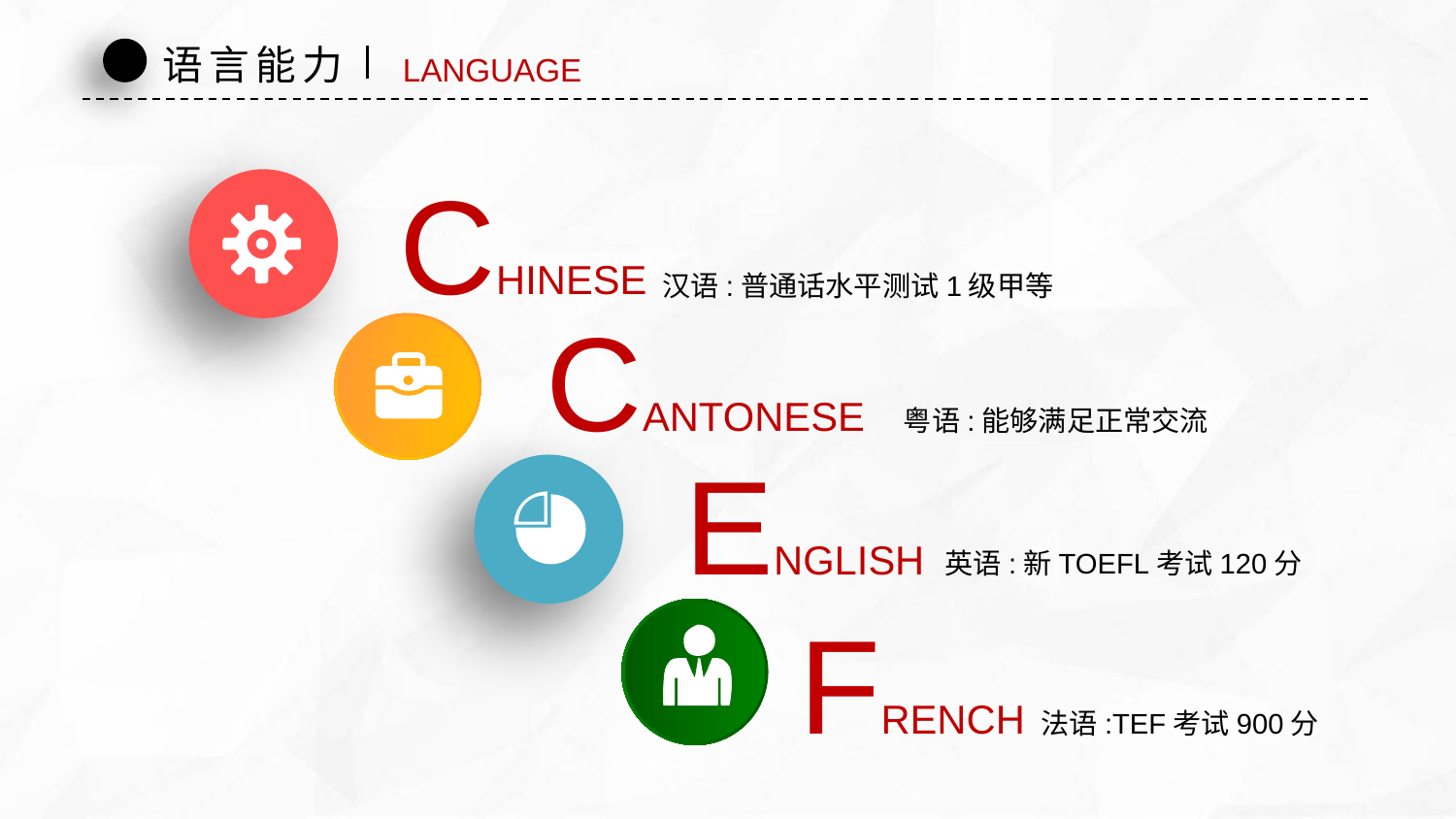

语言能力

LANGUAGE
CHINESE

汉语:普通话水平测试1级甲等
CANTONESE

粤语:能够满足正常交流
ENGLISH

英语:新TOEFL考试120分
FRENCH

法语:TEF考试900分
延时符